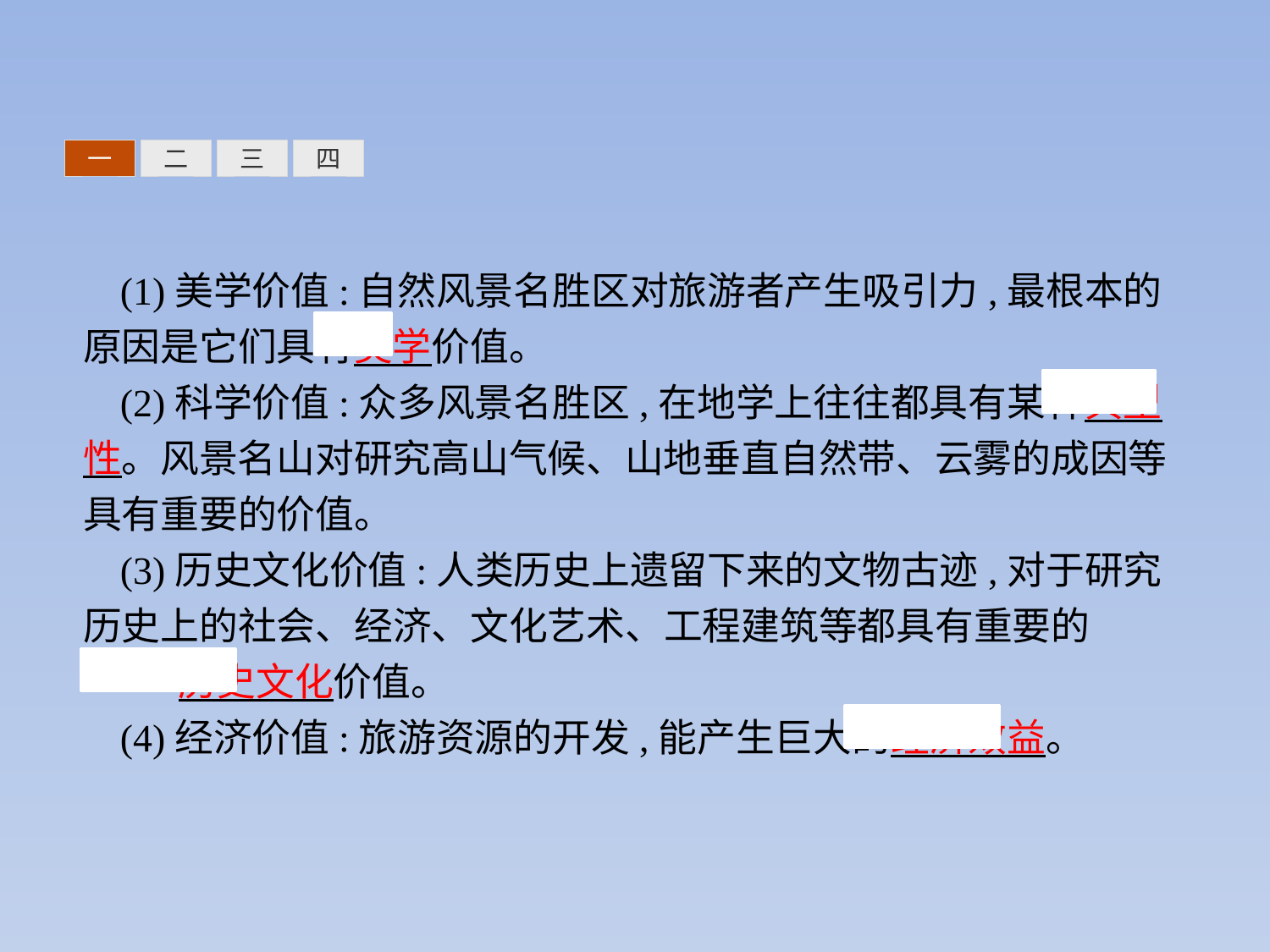

三
四
一
二
(1)美学价值:自然风景名胜区对旅游者产生吸引力,最根本的原因是它们具有美学价值。
(2)科学价值:众多风景名胜区,在地学上往往都具有某种典型性。风景名山对研究高山气候、山地垂直自然带、云雾的成因等具有重要的价值。
(3)历史文化价值:人类历史上遗留下来的文物古迹,对于研究历史上的社会、经济、文化艺术、工程建筑等都具有重要的                       历史文化价值。
(4)经济价值:旅游资源的开发,能产生巨大的经济效益。